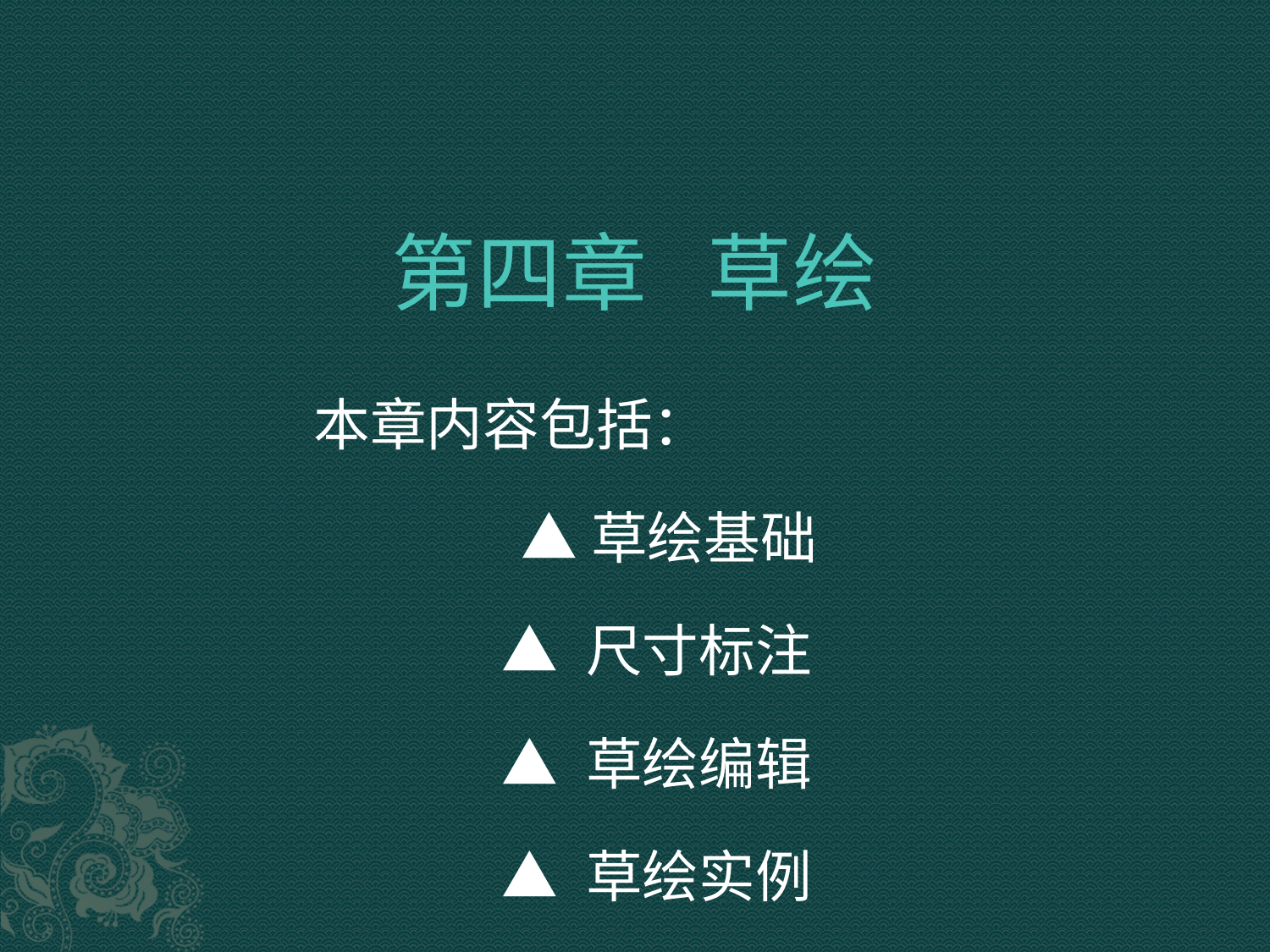

# 第四章   草绘
      本章内容包括：
  ▲草绘基础
                      ▲ 尺寸标注
                      ▲ 草绘编辑
                      ▲ 草绘实例